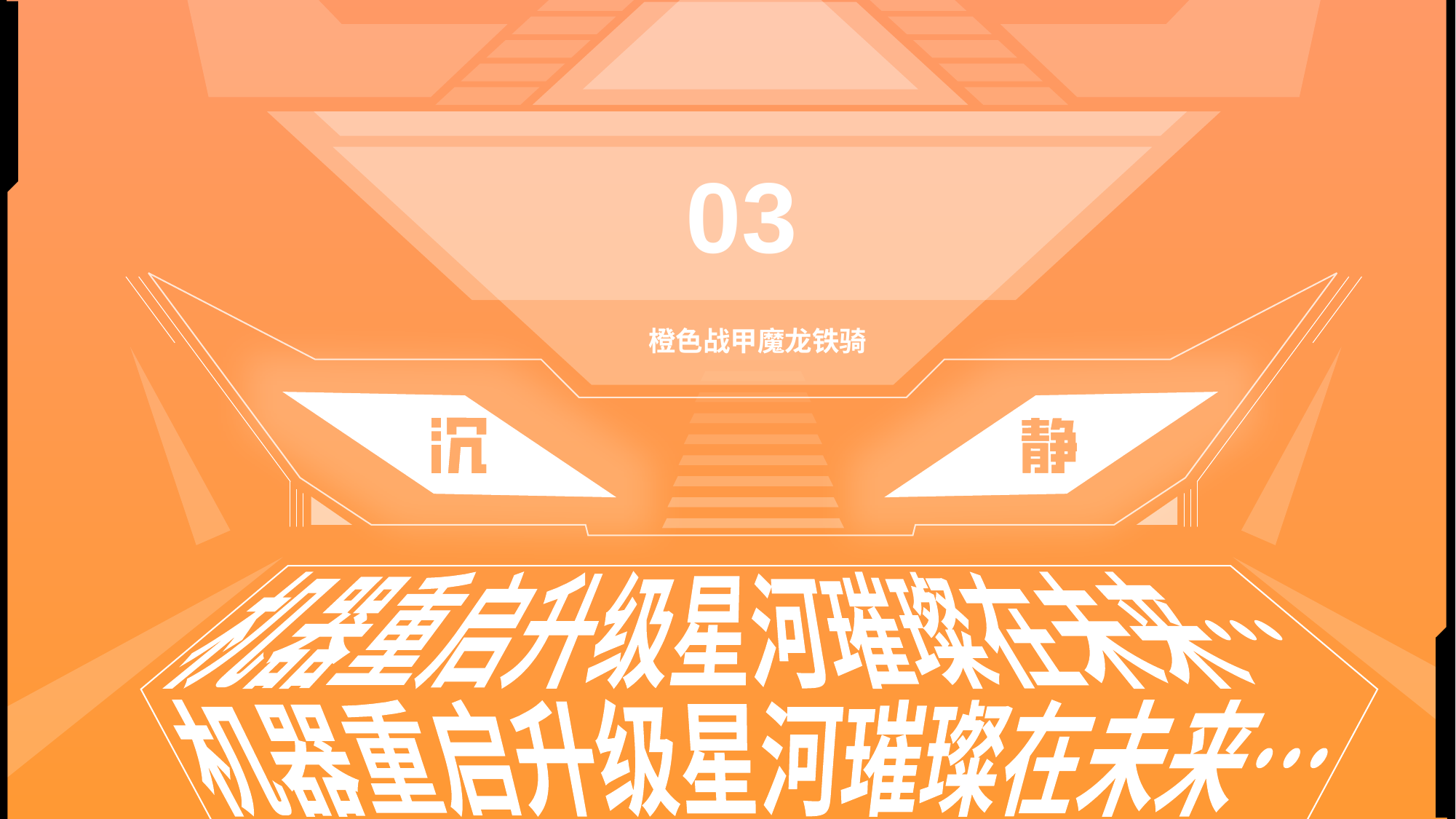

03
橙色战甲魔龙铁骑
机器重启升级星河璀璨在未来…
机器重启升级星河璀璨在未来…